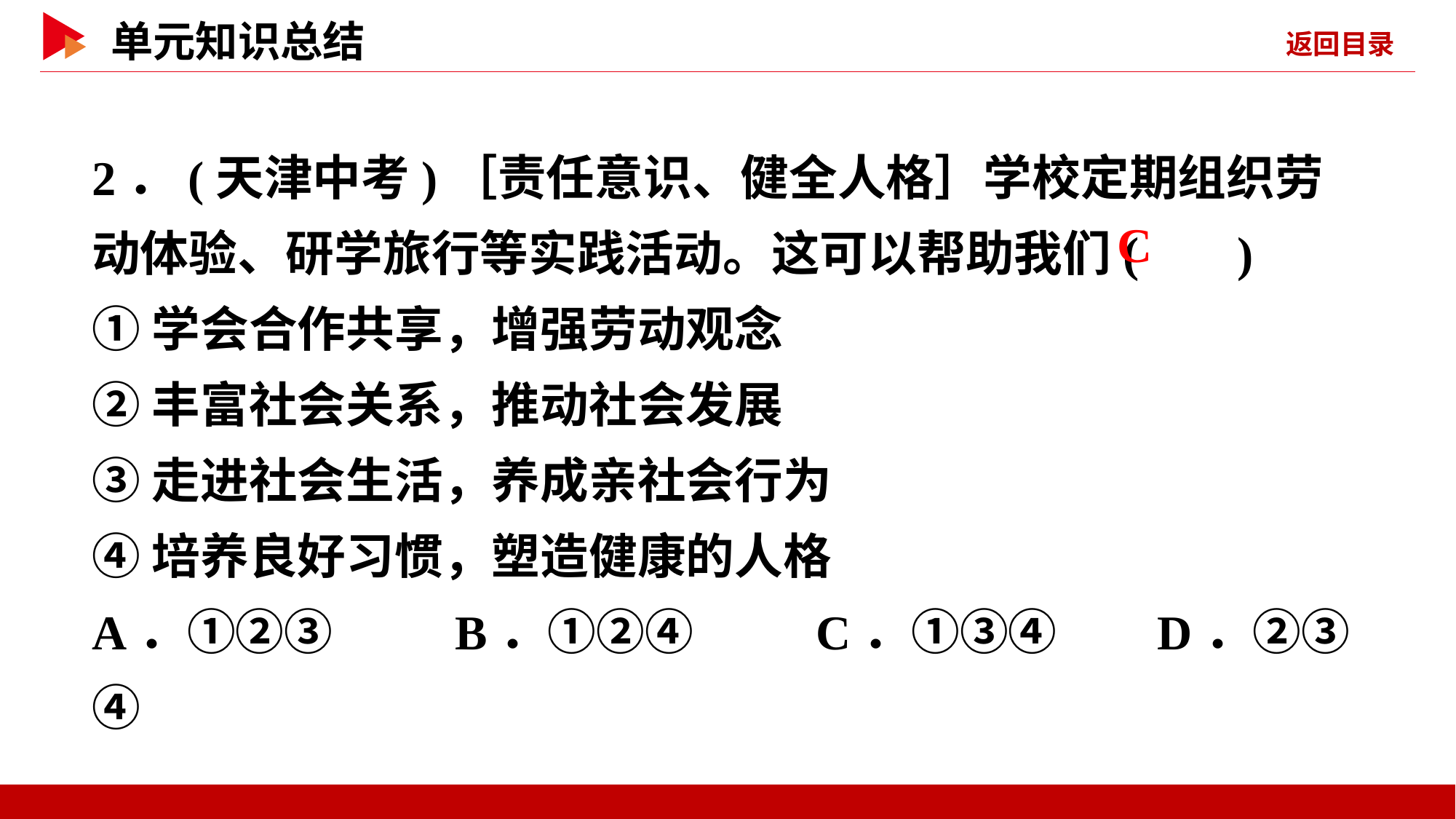

2．(天津中考)［责任意识、健全人格］学校定期组织劳动体验、研学旅行等实践活动。这可以帮助我们(        )
①学会合作共享，增强劳动观念
②丰富社会关系，推动社会发展
③走进社会生活，养成亲社会行为
④培养良好习惯，塑造健康的人格
A．①②③          B．①②④          C．①③④        D．②③④
   C